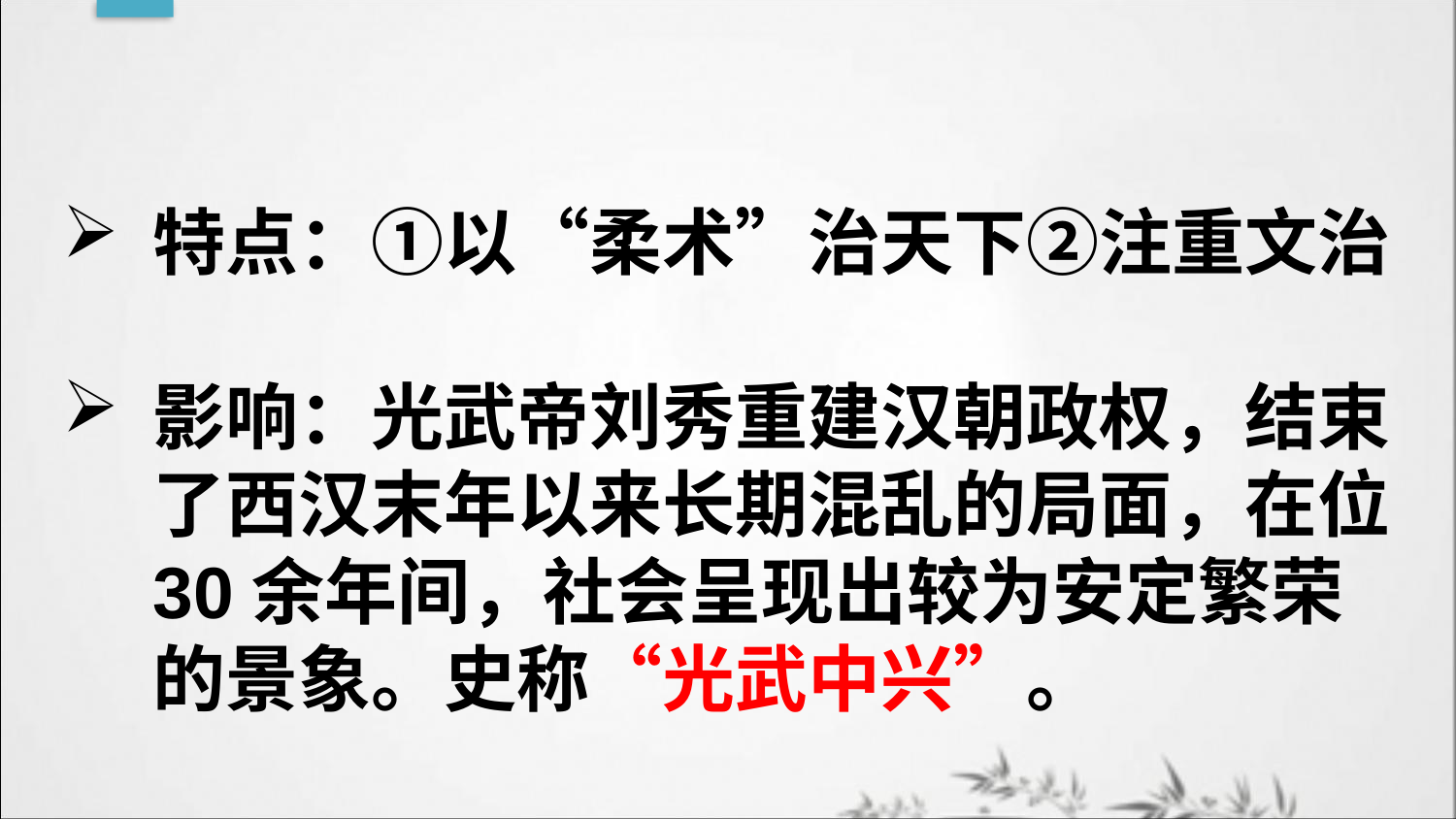

特点：①以“柔术”治天下②注重文治

影响：光武帝刘秀重建汉朝政权，结束了西汉末年以来长期混乱的局面，在位30余年间，社会呈现出较为安定繁荣的景象。史称“光武中兴”。